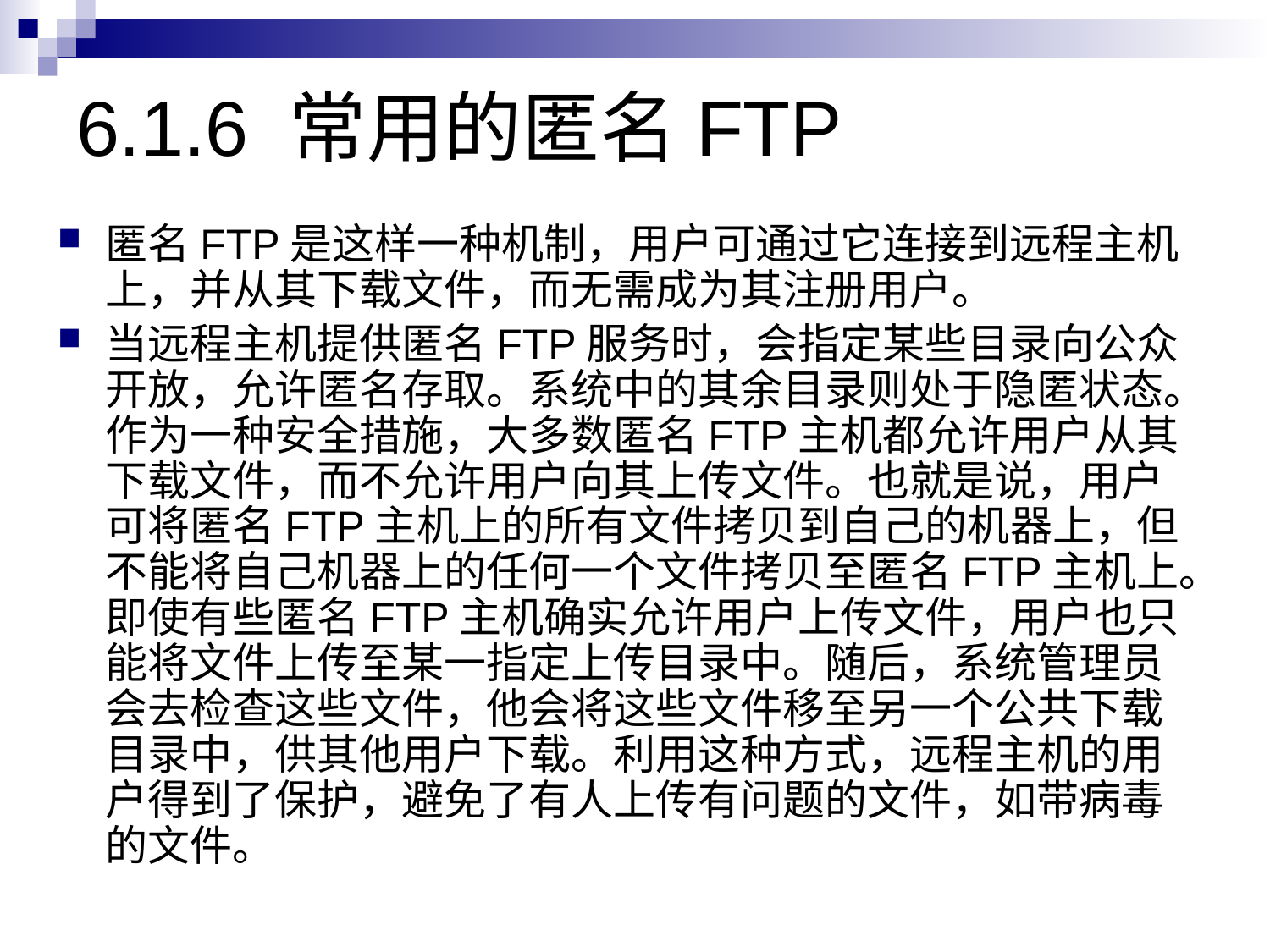

# 6.1.6 常用的匿名FTP
匿名FTP是这样一种机制，用户可通过它连接到远程主机上，并从其下载文件，而无需成为其注册用户。
当远程主机提供匿名FTP服务时，会指定某些目录向公众开放，允许匿名存取。系统中的其余目录则处于隐匿状态。作为一种安全措施，大多数匿名FTP主机都允许用户从其下载文件，而不允许用户向其上传文件。也就是说，用户可将匿名FTP主机上的所有文件拷贝到自己的机器上，但不能将自己机器上的任何一个文件拷贝至匿名FTP主机上。即使有些匿名FTP主机确实允许用户上传文件，用户也只能将文件上传至某一指定上传目录中。随后，系统管理员会去检查这些文件，他会将这些文件移至另一个公共下载目录中，供其他用户下载。利用这种方式，远程主机的用户得到了保护，避免了有人上传有问题的文件，如带病毒的文件。